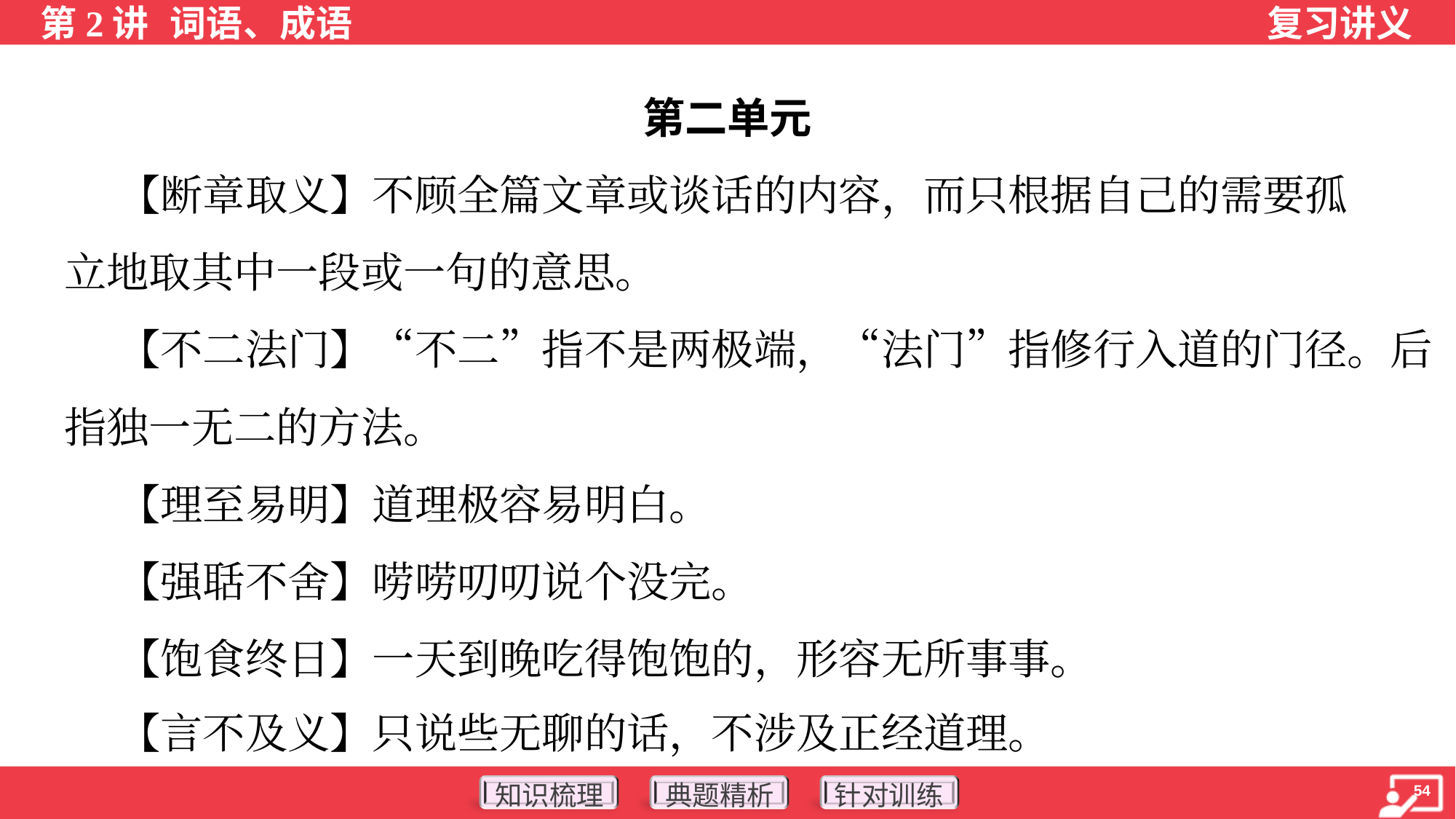

第二单元
    【断章取义】不顾全篇文章或谈话的内容，而只根据自己的需要孤
立地取其中一段或一句的意思。
    【不二法门】“不二”指不是两极端，“法门”指修行入道的门径。后
指独一无二的方法。
    【理至易明】道理极容易明白。
    【强聒不舍】唠唠叨叨说个没完。
    【饱食终日】一天到晚吃得饱饱的，形容无所事事。
    【言不及义】只说些无聊的话，不涉及正经道理。